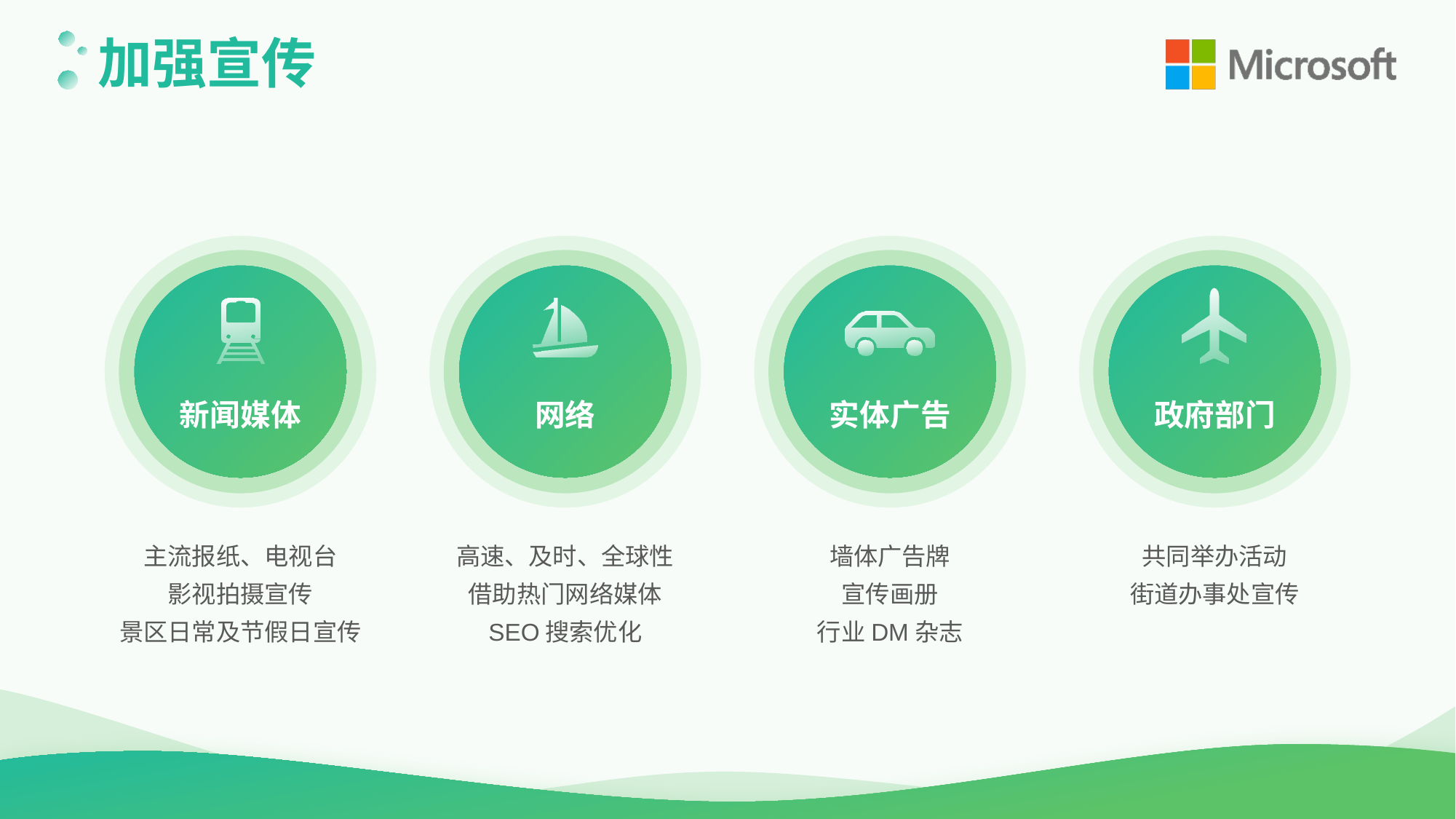

加强宣传

新闻媒体
网络
实体广告
政府部门
主流报纸、电视台
影视拍摄宣传
景区日常及节假日宣传
高速、及时、全球性
借助热门网络媒体
SEO搜索优化
墙体广告牌
宣传画册
行业DM杂志
共同举办活动
街道办事处宣传